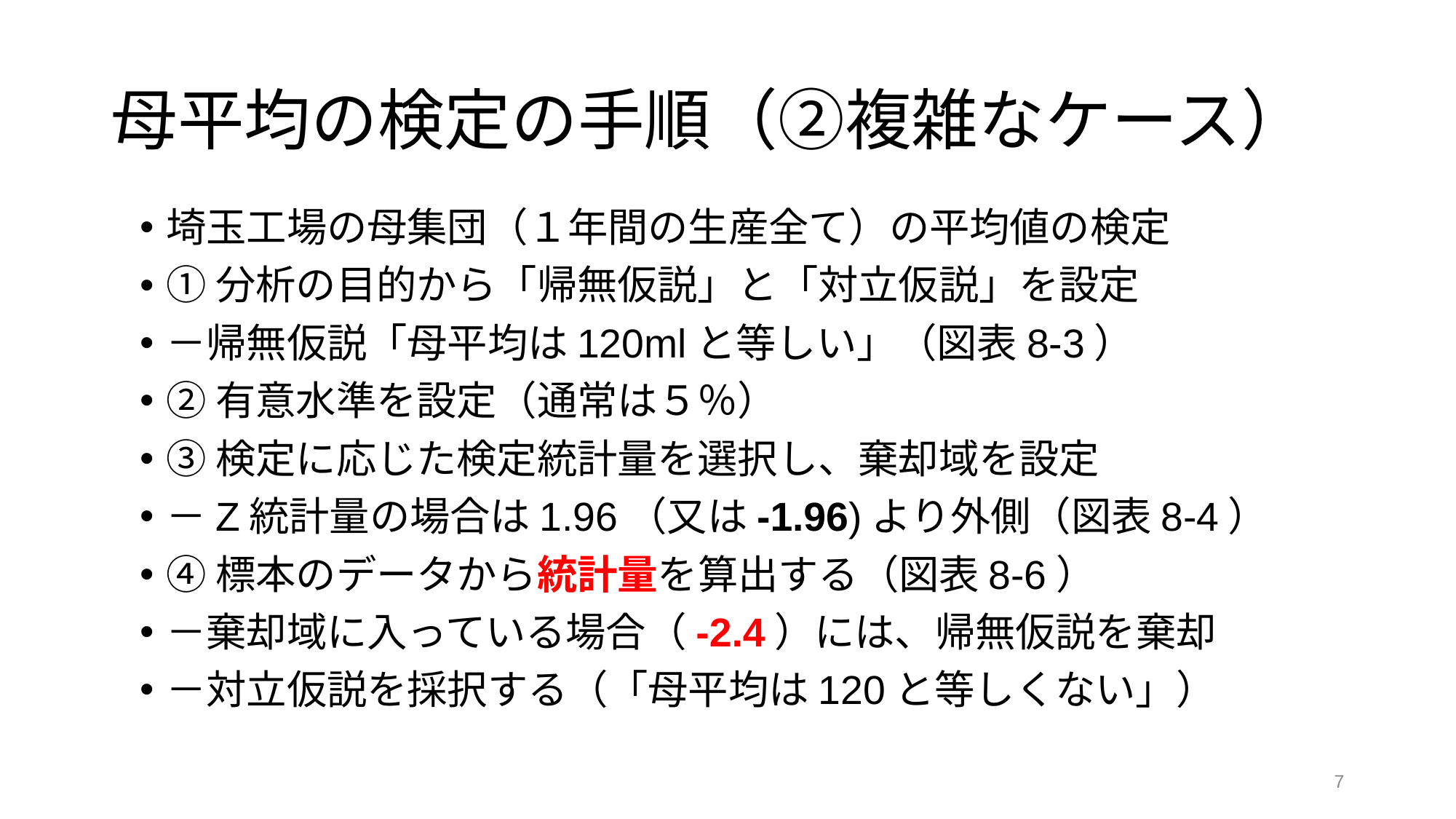

# 母平均の検定の手順（②複雑なケース）
埼玉工場の母集団（１年間の生産全て）の平均値の検定
①分析の目的から「帰無仮説」と「対立仮説」を設定
－帰無仮説「母平均は120mlと等しい」（図表8-3）
②有意水準を設定（通常は５％）
③検定に応じた検定統計量を選択し、棄却域を設定
－Z統計量の場合は1.96（又は-1.96)より外側（図表8-4）
④標本のデータから統計量を算出する（図表8-6）
－棄却域に入っている場合（-2.4）には、帰無仮説を棄却
－対立仮説を採択する（「母平均は120と等しくない」）
7
7